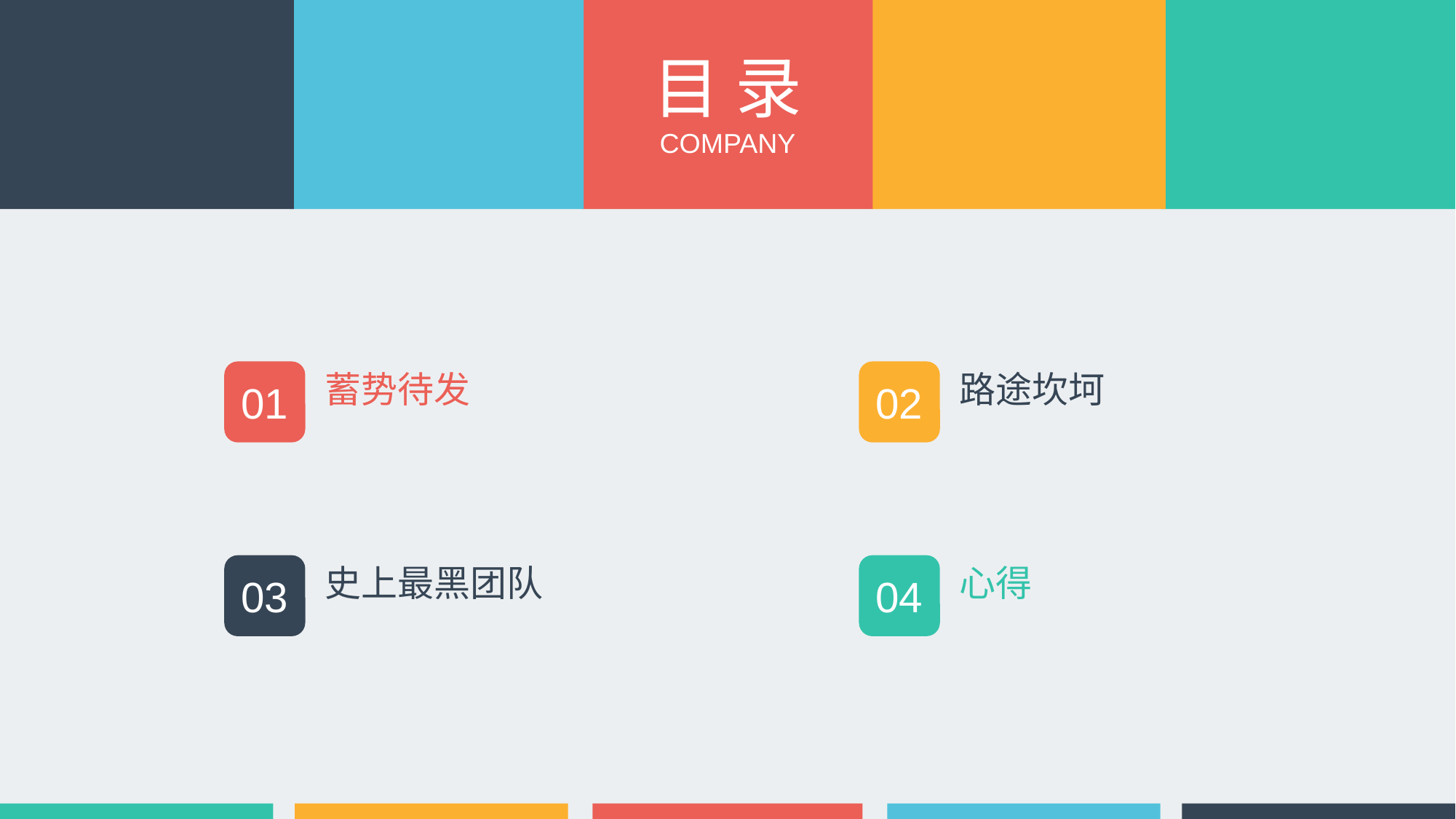

目 录
COMPANY
01
蓄势待发

02
路途坎坷

03
史上最黑团队

04
心得